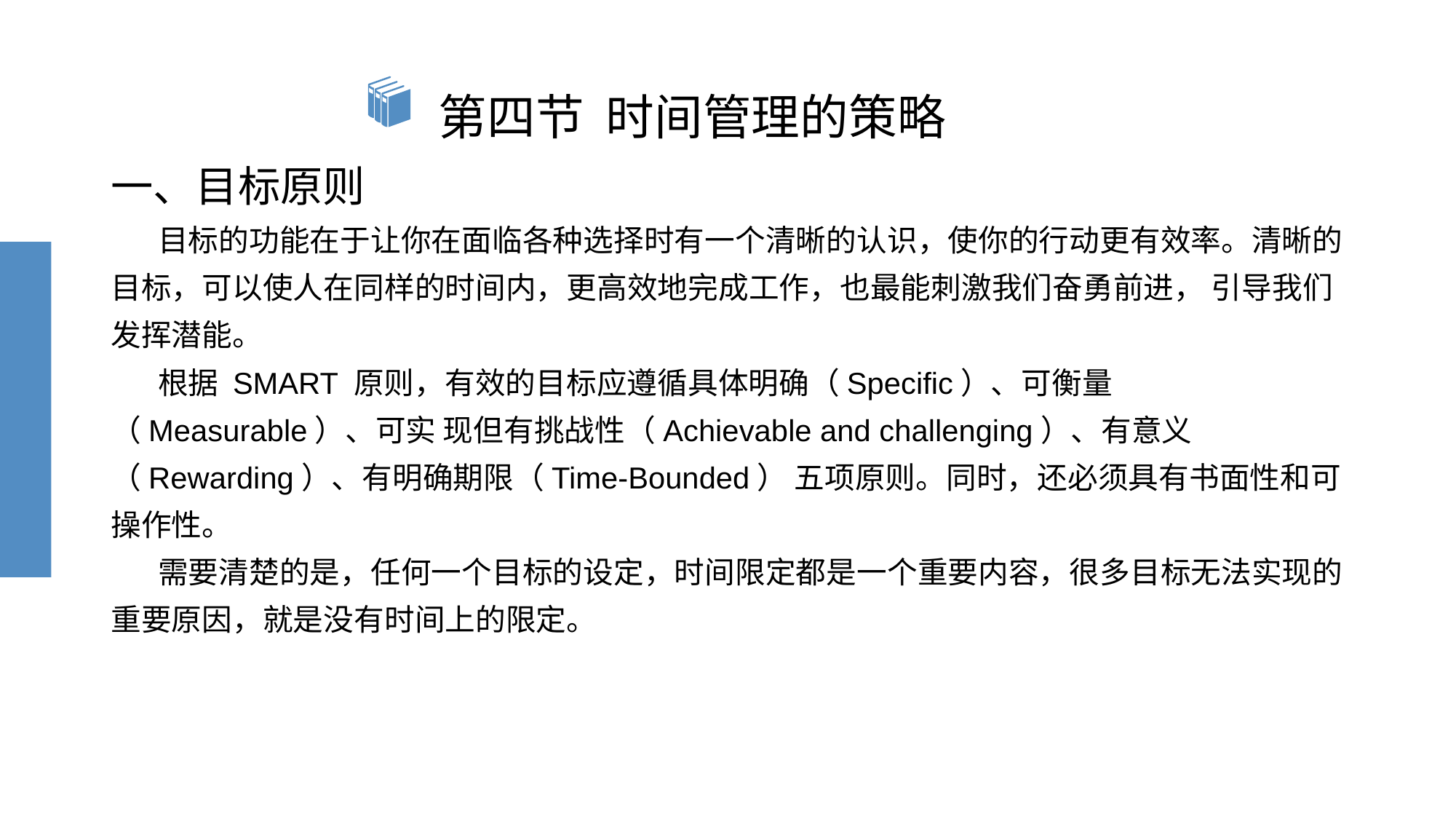

# 第四节  时间管理的策略
一、目标原则
       目标的功能在于让你在面临各种选择时有一个清晰的认识，使你的行动更有效率。清晰的目标，可以使人在同样的时间内，更高效地完成工作，也最能刺激我们奋勇前进， 引导我们发挥潜能。
       根据 SMART 原则，有效的目标应遵循具体明确（Specific）、可衡量（Measurable）、可实 现但有挑战性（Achievable and challenging）、有意义（Rewarding）、有明确期限（Time-Bounded） 五项原则。同时，还必须具有书面性和可操作性。
       需要清楚的是，任何一个目标的设定，时间限定都是一个重要内容，很多目标无法实现的 重要原因，就是没有时间上的限定。